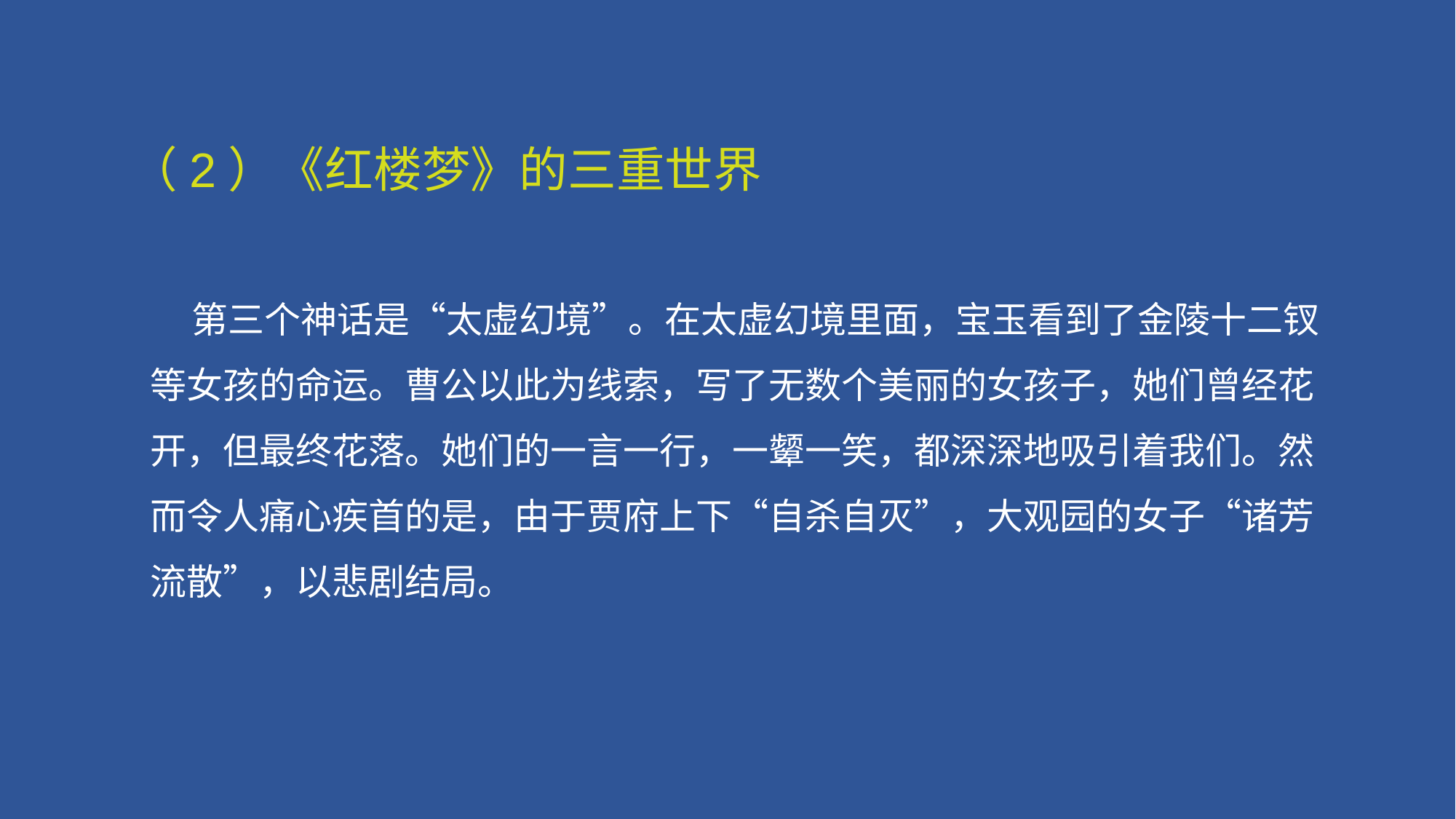

（2）《红楼梦》的三重世界
    第三个神话是“太虚幻境”。在太虚幻境里面，宝玉看到了金陵十二钗等女孩的命运。曹公以此为线索，写了无数个美丽的女孩子，她们曾经花开，但最终花落。她们的一言一行，一颦一笑，都深深地吸引着我们。然而令人痛心疾首的是，由于贾府上下“自杀自灭”，大观园的女子“诸芳流散”，以悲剧结局。